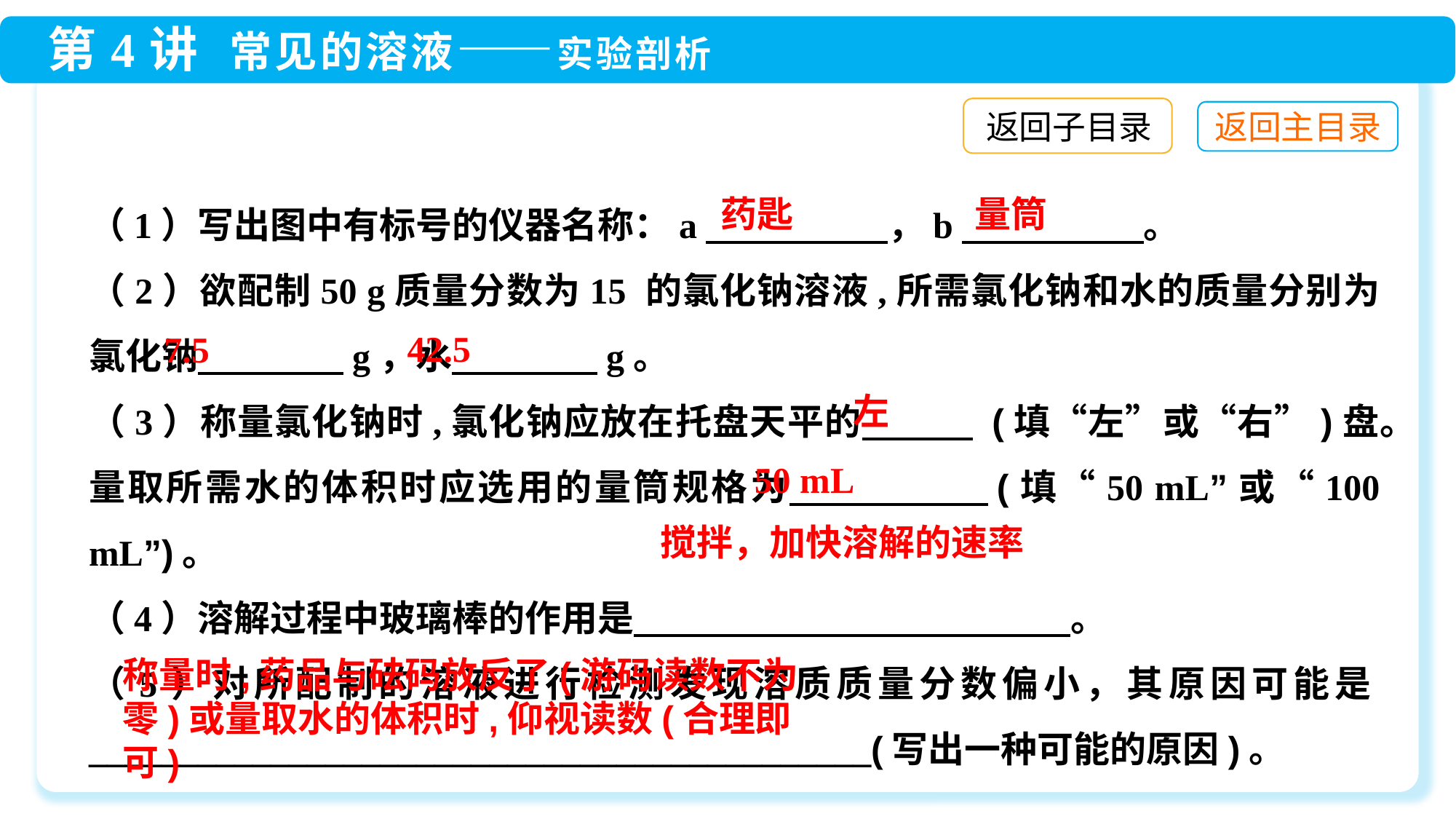

返回子目录
（1）写出图中有标号的仪器名称：a　　　　　，b　　　　　。
（2）欲配制50 g质量分数为15 的氯化钠溶液,所需氯化钠和水的质量分别为氯化钠　　　　g，水　　　　g。
（3）称量氯化钠时,氯化钠应放在托盘天平的　　　 (填“左”或“右”)盘。量取所需水的体积时应选用的量筒规格为　　    　　(填“50 mL”或“100 mL”)。
（4）溶解过程中玻璃棒的作用是　　　　　　　　　　　　。
（5）对所配制的溶液进行检测发现溶质质量分数偏小，其原因可能是___________________________________________(写出一种可能的原因)。
药匙
量筒
42.5
7.5
左
50 mL
搅拌，加快溶解的速率
称量时,药品与砝码放反了(游码读数不为零)或量取水的体积时,仰视读数(合理即可)